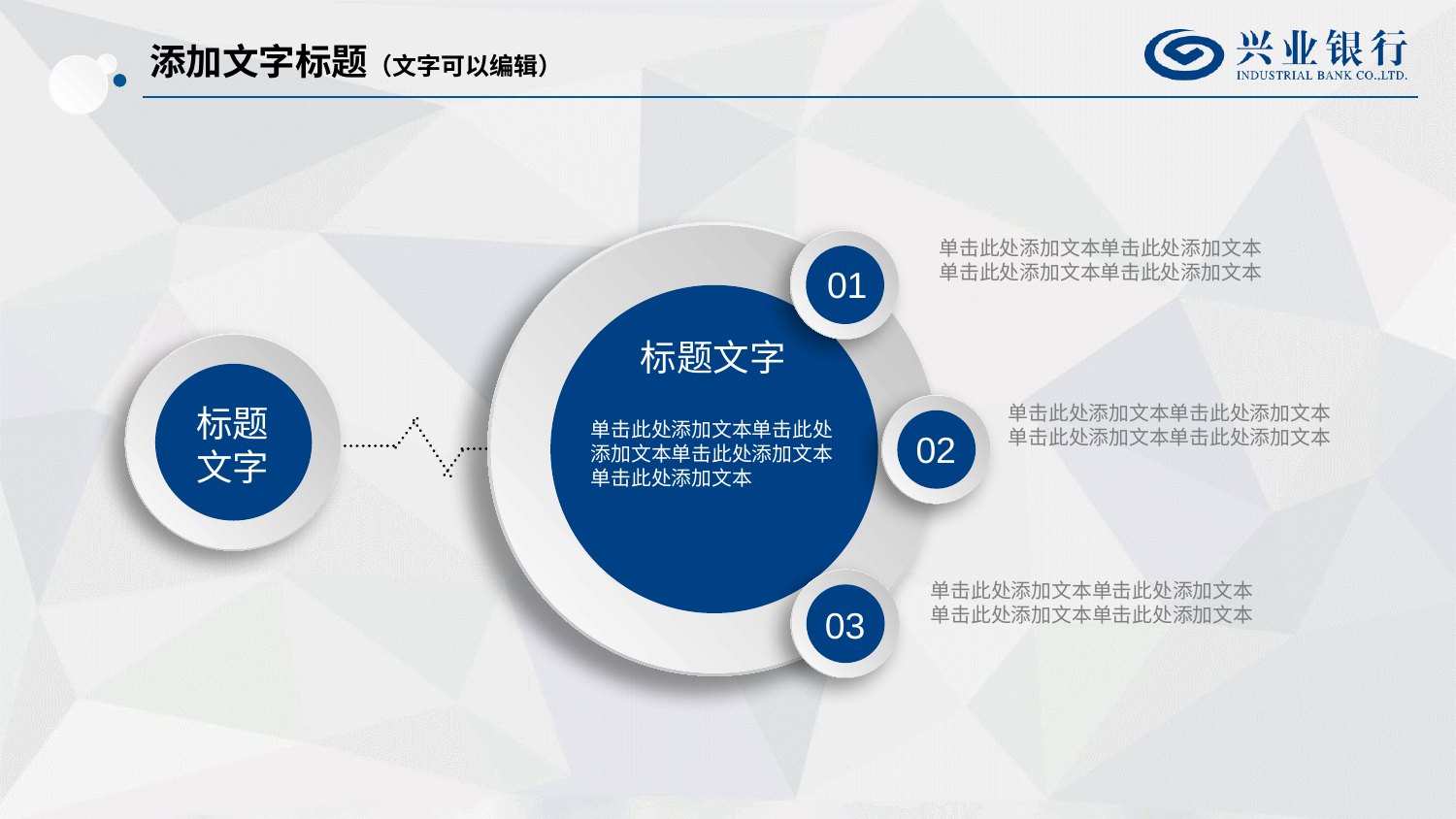

添加文字标题（文字可以编辑）

标题文字
单击此处添加文本单击此处添加文本单击此处添加文本单击此处添加文本

01
单击此处添加文本单击此处添加文本
单击此处添加文本单击此处添加文本

标题
文字

02
单击此处添加文本单击此处添加文本
单击此处添加文本单击此处添加文本

03
单击此处添加文本单击此处添加文本
单击此处添加文本单击此处添加文本